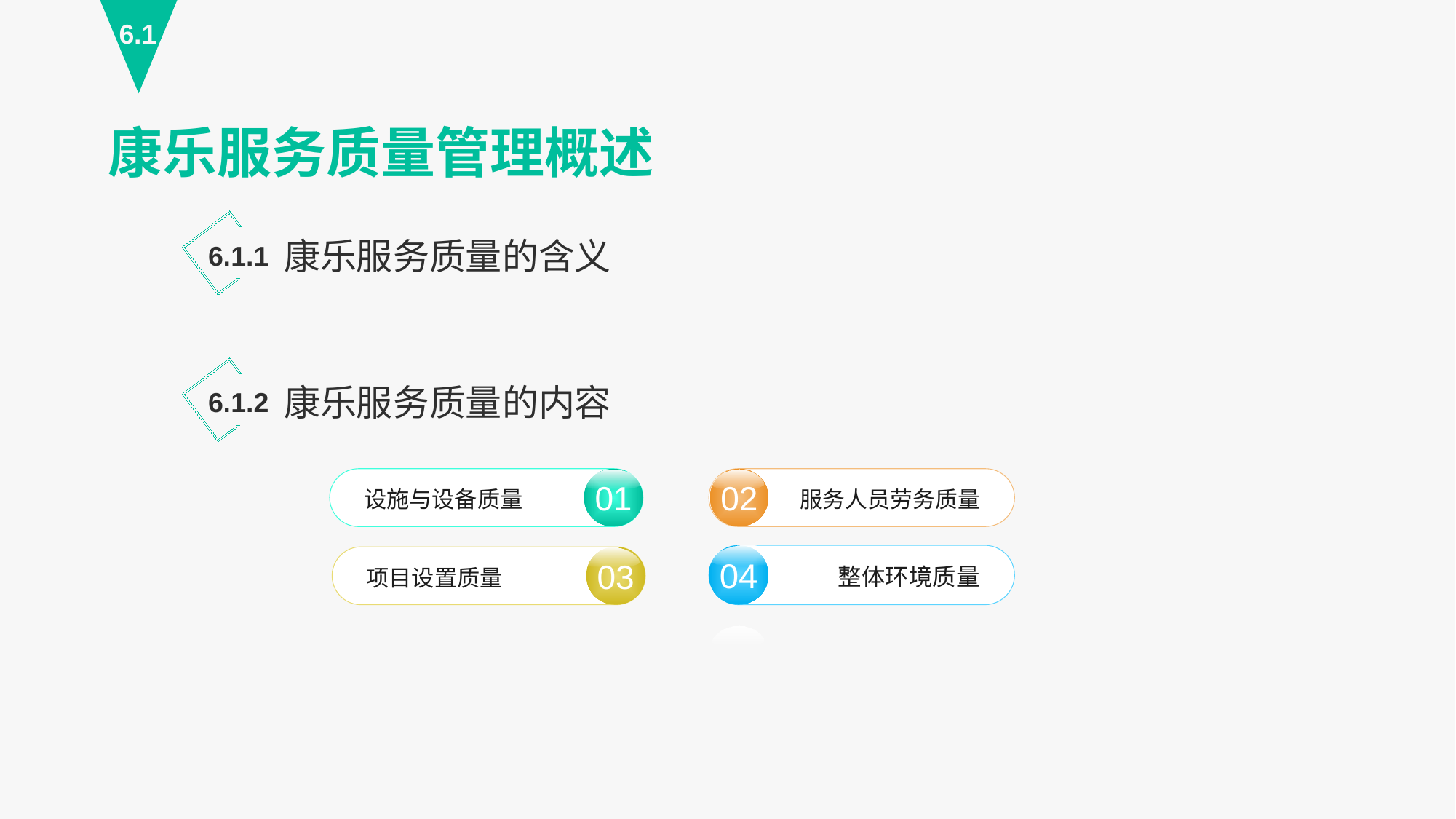

6.1
康乐服务质量管理概述

康乐服务质量的含义
6.1.1

康乐服务质量的内容
6.1.2

02
服务人员劳务质量

设施与设备质量
01

04
整体环境质量

03
项目设置质量